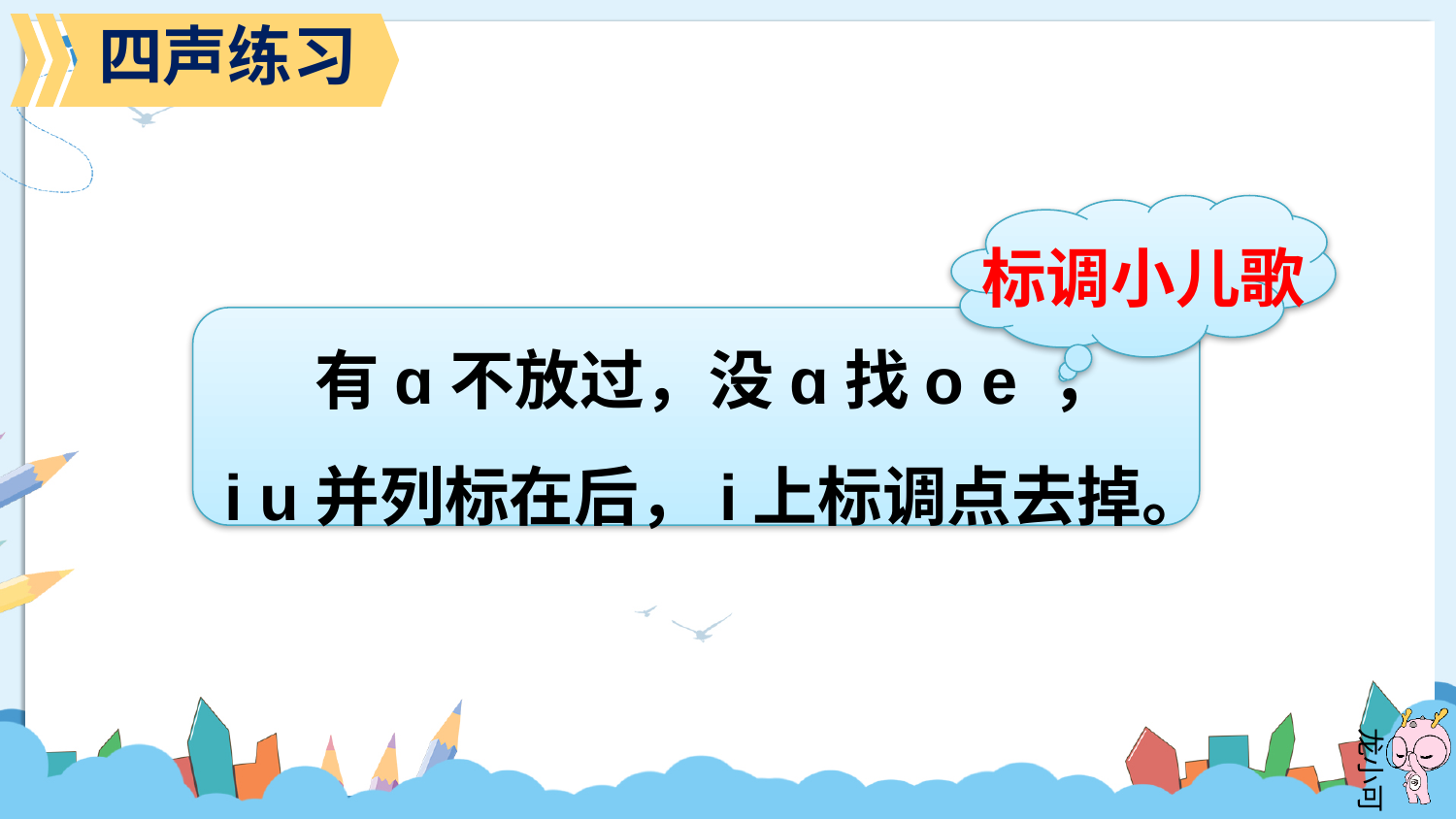

四声练习

标调小儿歌
有ɑ不放过，没ɑ找o e ，
i u并列标在后，i上标调点去掉。